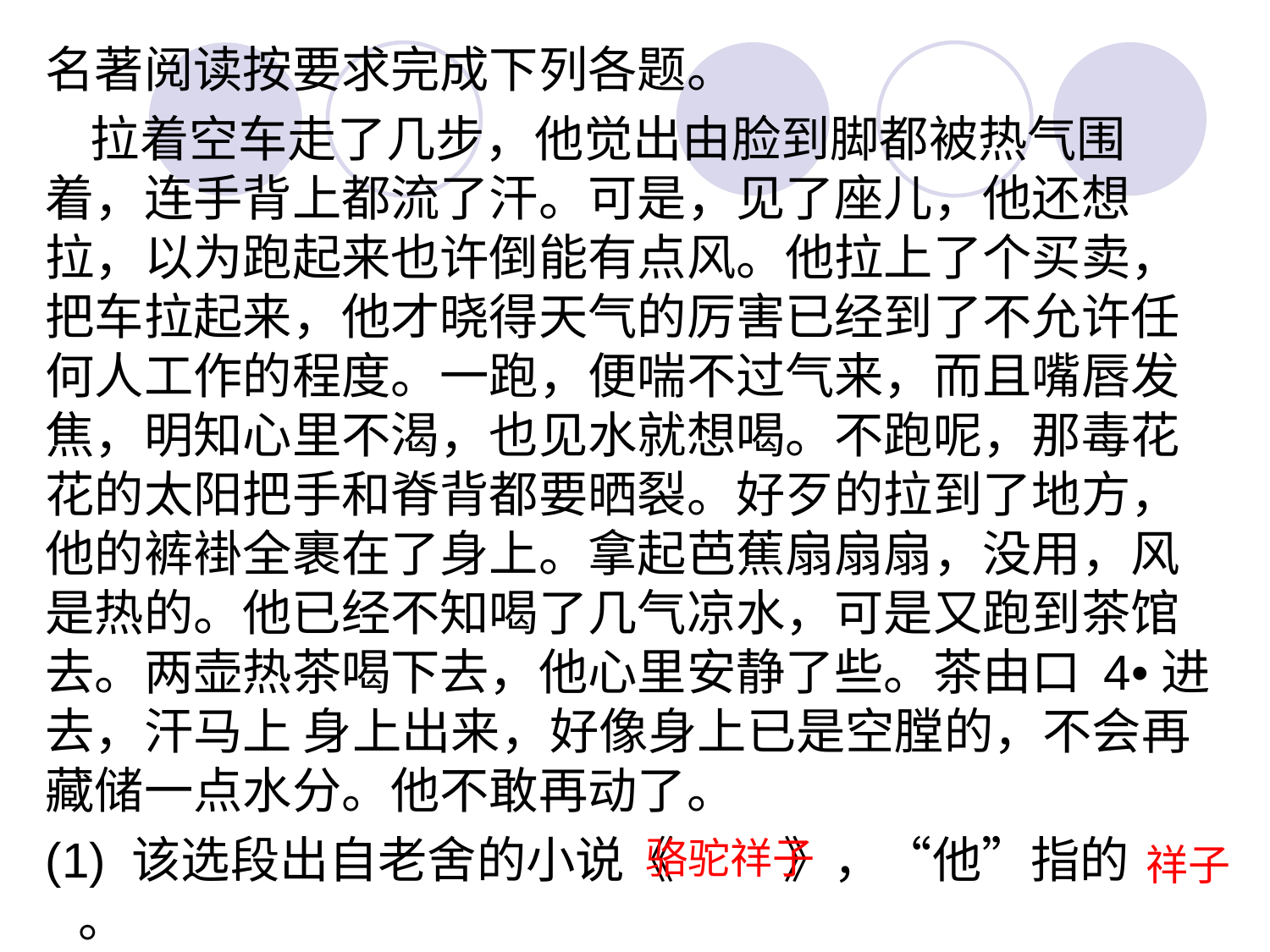

名著阅读按要求完成下列各题。
   拉着空车走了几步，他觉出由脸到脚都被热气围着，连手背上都流了汗。可是，见了座儿，他还想拉，以为跑起来也许倒能有点风。他拉上了个买卖，把车拉起来，他才晓得天气的厉害已经到了不允许任何人工作的程度。一跑，便喘不过气来，而且嘴唇发焦，明知心里不渴，也见水就想喝。不跑呢，那毒花花的太阳把手和脊背都要晒裂。好歹的拉到了地方，他的裤褂全裹在了身上。拿起芭蕉扇扇扇，没用，风是热的。他已经不知喝了几气凉水，可是又跑到茶馆去。两壶热茶喝下去，他心里安静了些。茶由口 4•进去，汗马上 身上出来，好像身上已是空膛的，不会再藏储一点水分。他不敢再动了。
(1) 该选段出自老舍的小说《          》，“他”指的            。

骆驼祥子
祥子